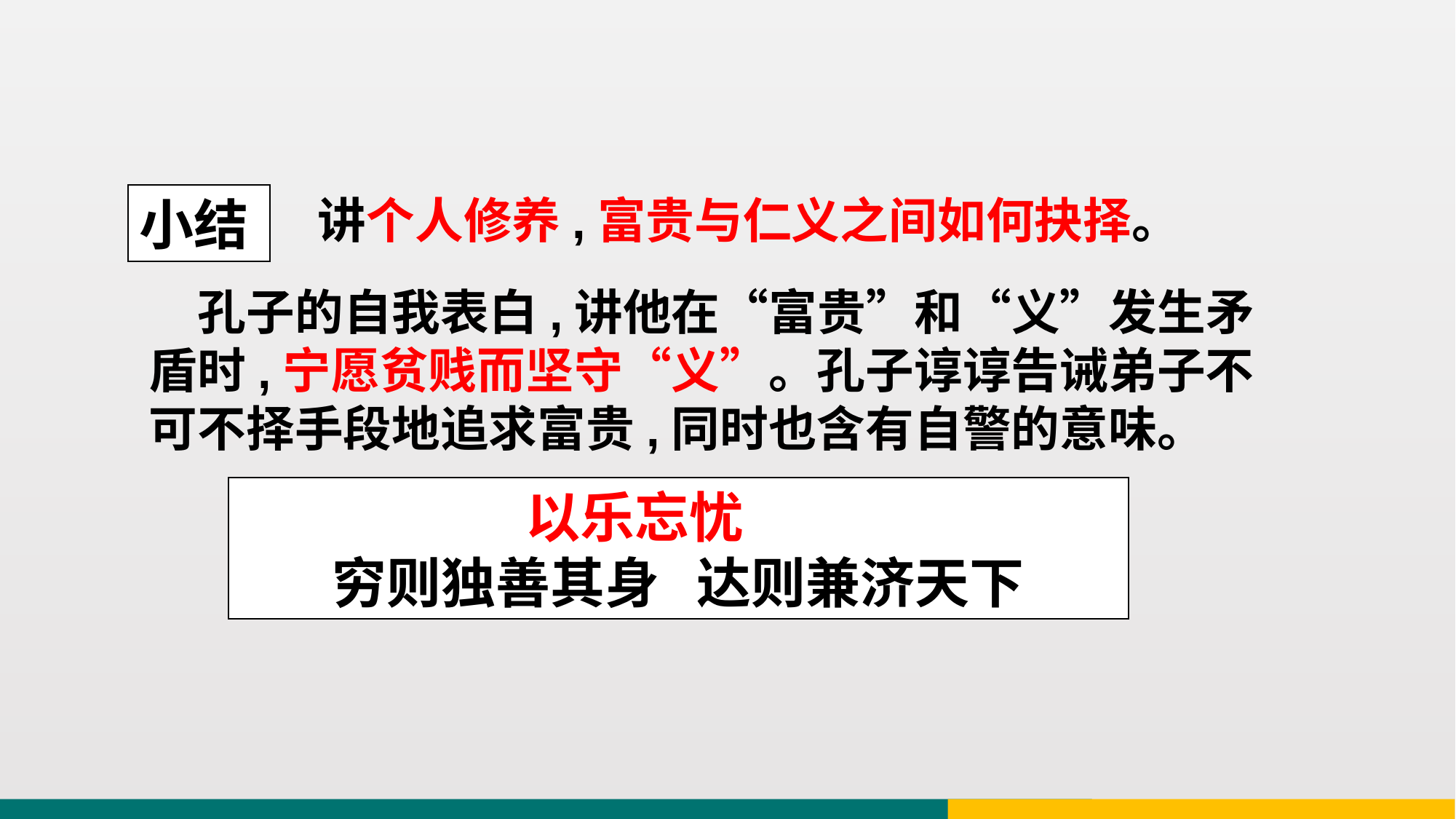

小结
讲个人修养,富贵与仁义之间如何抉择。
    孔子的自我表白,讲他在“富贵”和“义”发生矛盾时,宁愿贫贱而坚守“义”。孔子谆谆告诫弟子不可不择手段地追求富贵,同时也含有自警的意味。
以乐忘忧
穷则独善其身   达则兼济天下